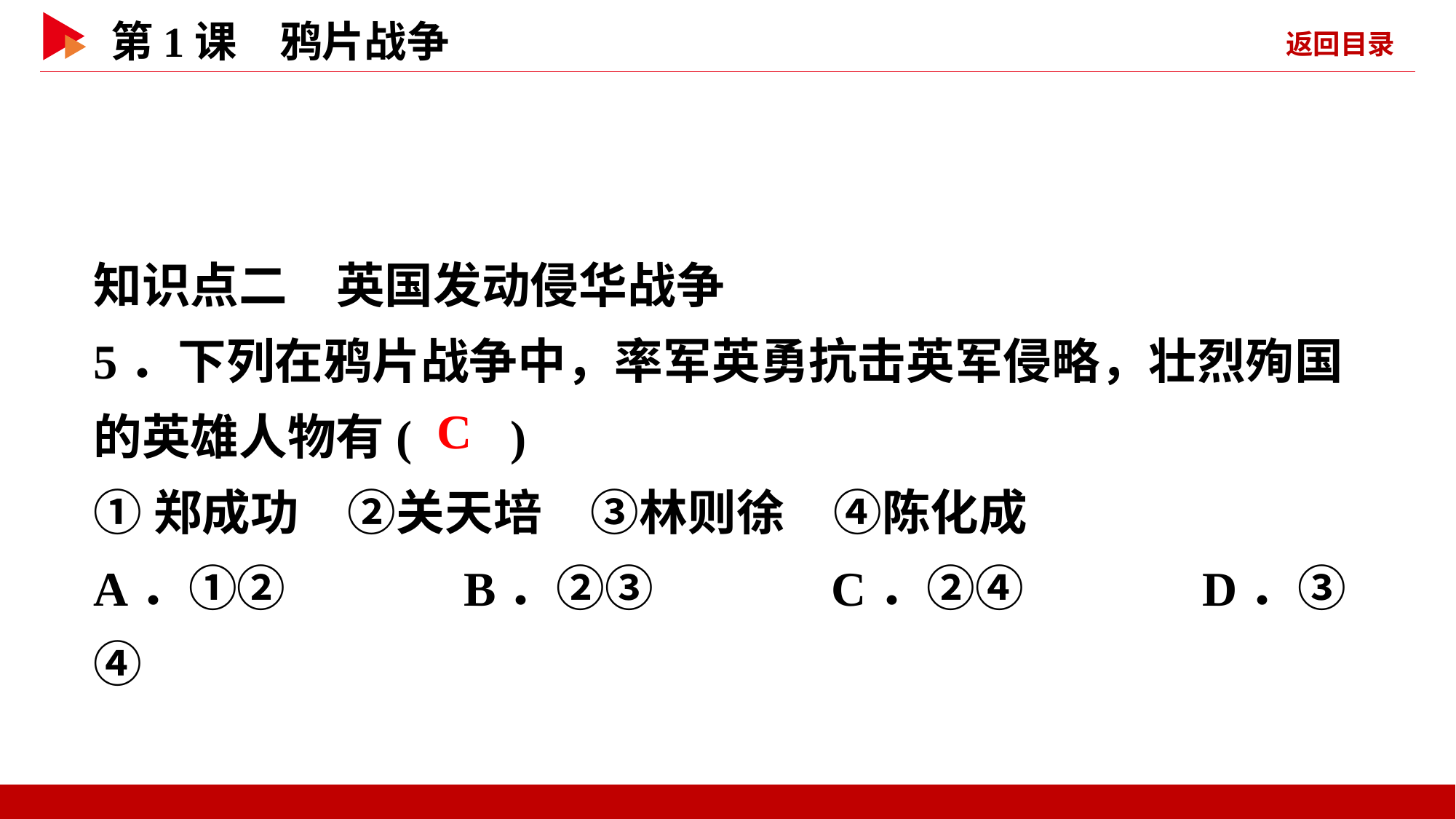

知识点二　英国发动侵华战争
5．下列在鸦片战争中，率军英勇抗击英军侵略，壮烈殉国的英雄人物有(        )
①郑成功　②关天培　③林则徐　④陈化成
A．①②               B．②③               C．②④               D．③④
   C